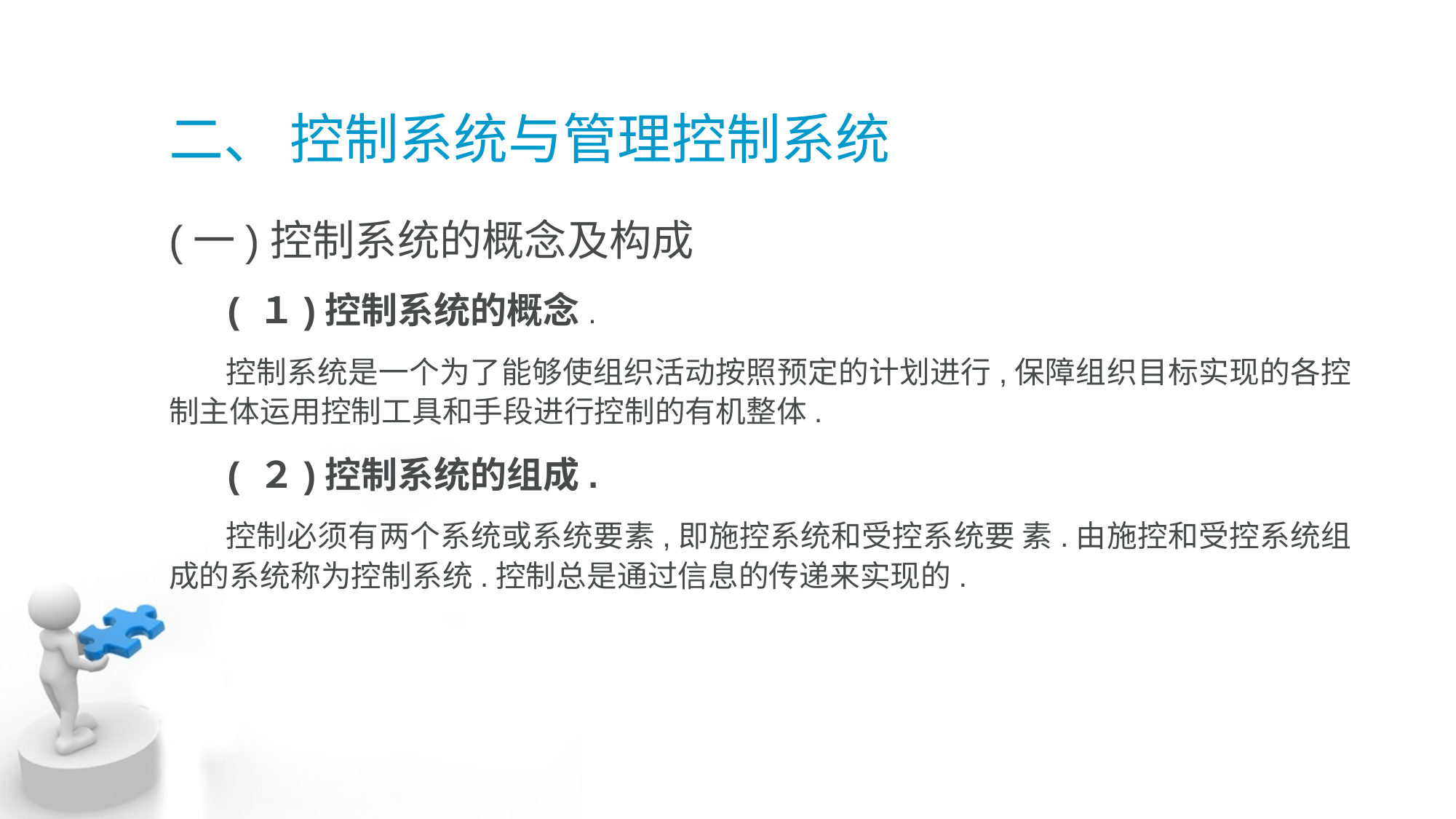

# 二、 控制系统与管理控制系统
(一)控制系统的概念及构成
       ( １)控制系统的概念.
       控制系统是一个为了能够使组织活动按照预定的计划进行,保障组织目标实现的各控制主体运用控制工具和手段进行控制的有机整体.
       ( ２)控制系统的组成.
       控制必须有两个系统或系统要素,即施控系统和受控系统要 素.由施控和受控系统组成的系统称为控制系统.控制总是通过信息的传递来实现的.